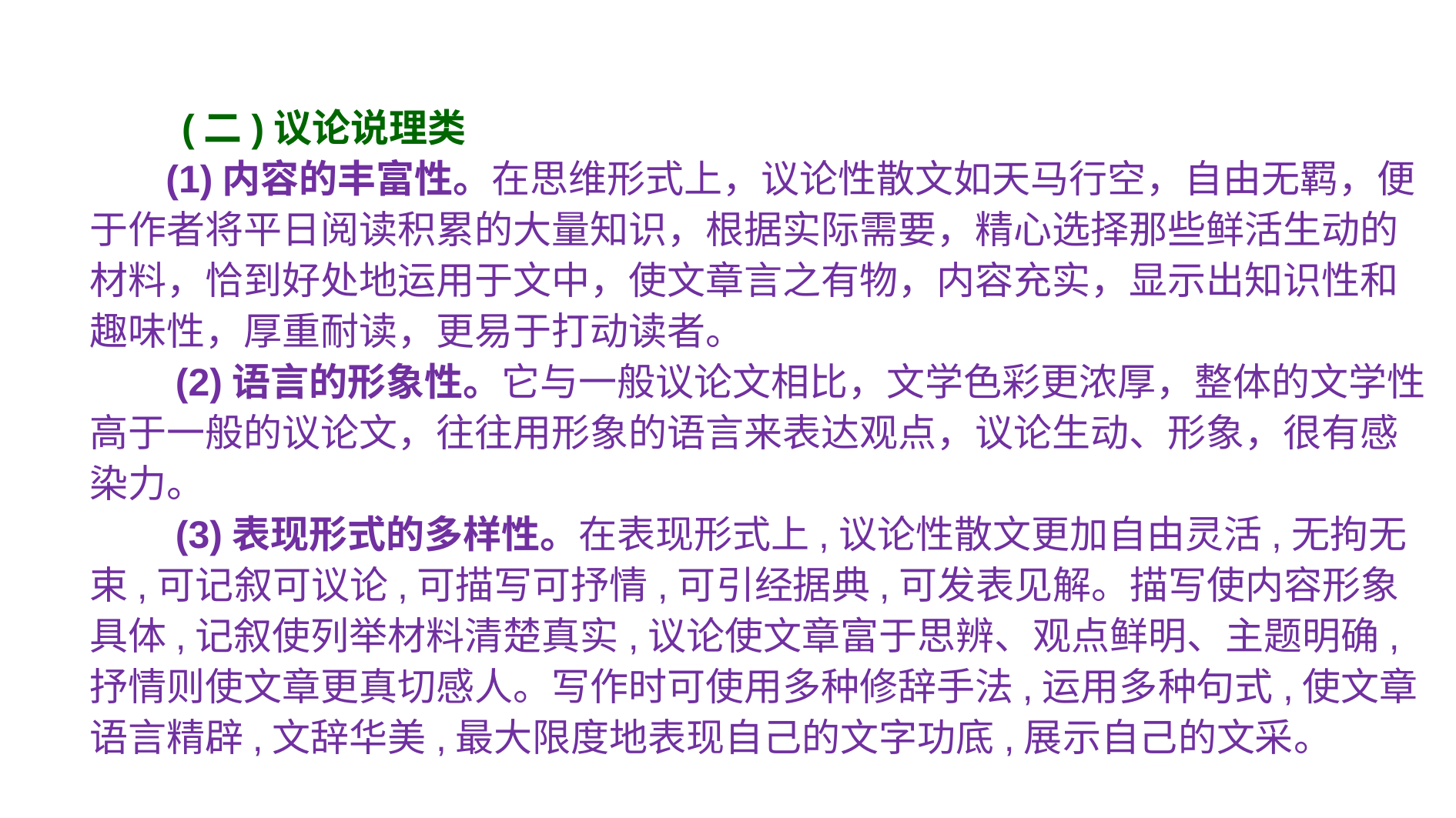

(二)议论说理类
        (1)内容的丰富性。在思维形式上，议论性散文如天马行空，自由无羁，便于作者将平日阅读积累的大量知识，根据实际需要，精心选择那些鲜活生动的材料，恰到好处地运用于文中，使文章言之有物，内容充实，显示出知识性和趣味性，厚重耐读，更易于打动读者。
        (2)语言的形象性。它与一般议论文相比，文学色彩更浓厚，整体的文学性高于一般的议论文，往往用形象的语言来表达观点，议论生动、形象，很有感染力。
        (3)表现形式的多样性。在表现形式上,议论性散文更加自由灵活,无拘无束,可记叙可议论,可描写可抒情,可引经据典,可发表见解。描写使内容形象具体,记叙使列举材料清楚真实,议论使文章富于思辨、观点鲜明、主题明确,抒情则使文章更真切感人。写作时可使用多种修辞手法,运用多种句式,使文章语言精辟,文辞华美,最大限度地表现自己的文字功底,展示自己的文采。